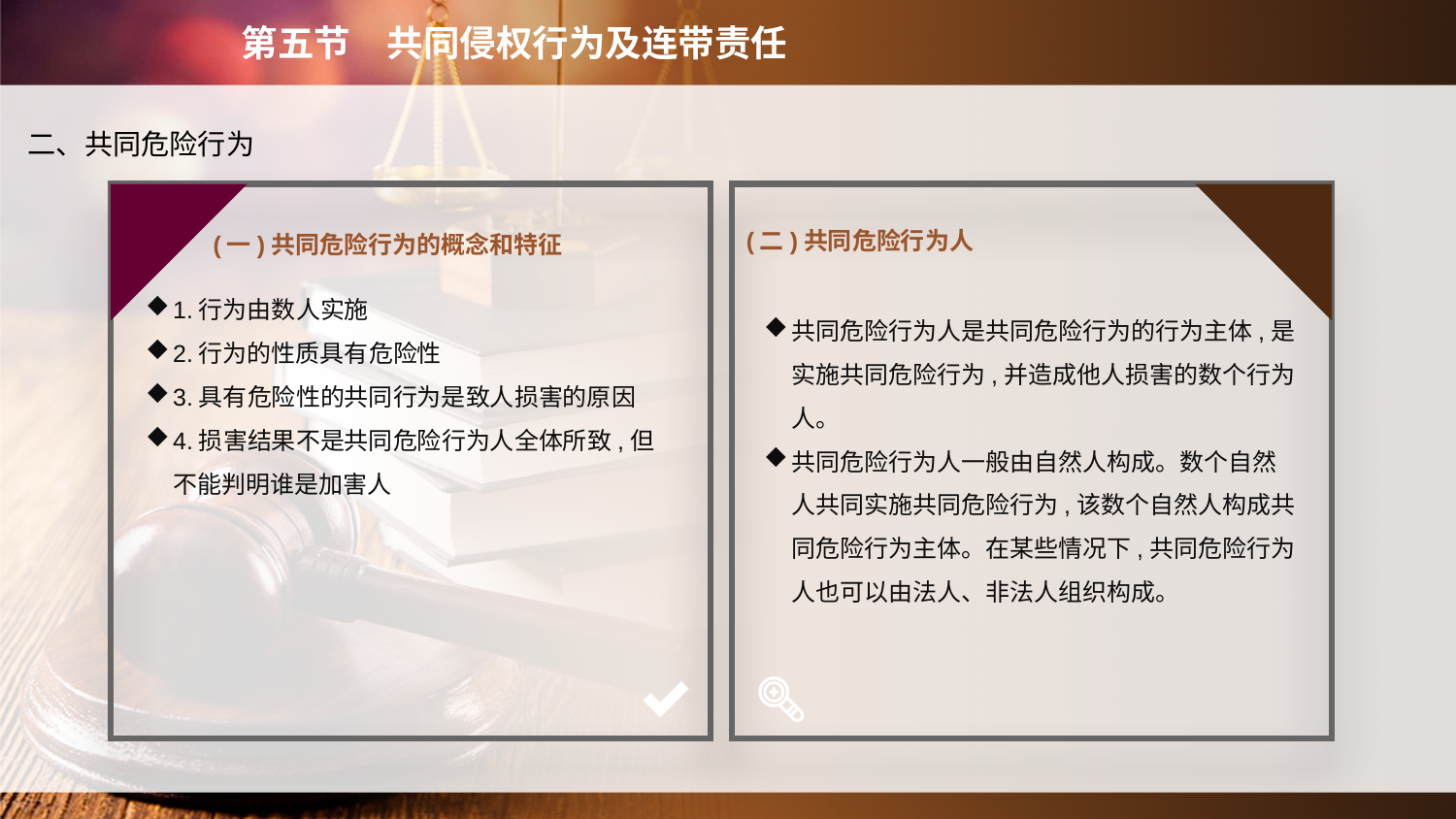

第五节　共同侵权行为及连带责任
二、共同危险行为

(一)共同危险行为的概念和特征
(二)共同危险行为人
1.行为由数人实施
2.行为的性质具有危险性
3.具有危险性的共同行为是致人损害的原因
4.损害结果不是共同危险行为人全体所致,但不能判明谁是加害人
共同危险行为人是共同危险行为的行为主体,是实施共同危险行为,并造成他人损害的数个行为人。
共同危险行为人一般由自然人构成。数个自然人共同实施共同危险行为,该数个自然人构成共同危险行为主体。在某些情况下,共同危险行为人也可以由法人、非法人组织构成。